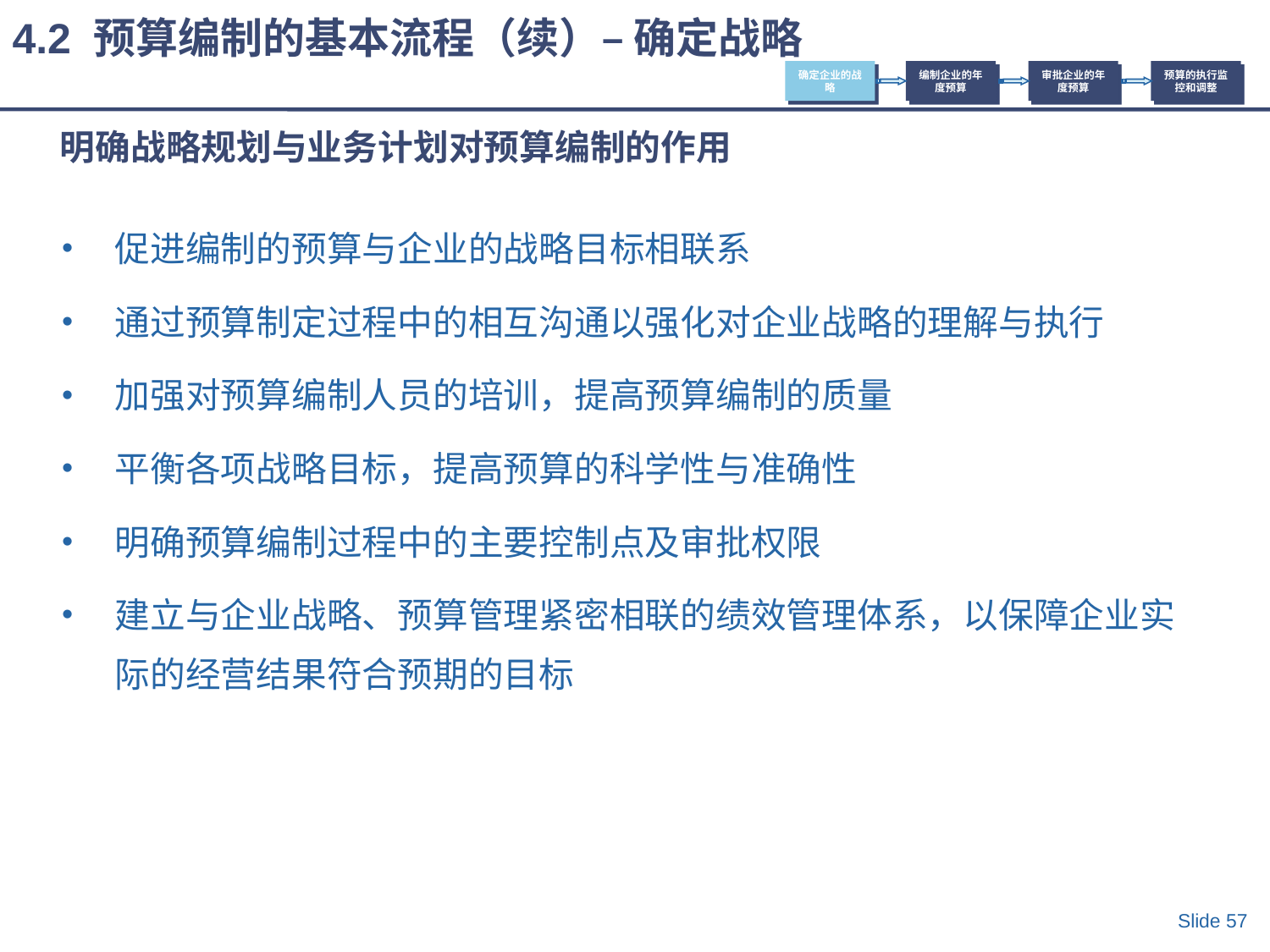

4.2 预算编制的基本流程（续）– 确定战略
确定企业的战略
编制企业的年度预算
审批企业的年度预算
预算的执行监控和调整

# 明确战略规划与业务计划对预算编制的作用
促进编制的预算与企业的战略目标相联系
通过预算制定过程中的相互沟通以强化对企业战略的理解与执行
加强对预算编制人员的培训，提高预算编制的质量
平衡各项战略目标，提高预算的科学性与准确性
明确预算编制过程中的主要控制点及审批权限
建立与企业战略、预算管理紧密相联的绩效管理体系，以保障企业实际的经营结果符合预期的目标
Slide 57